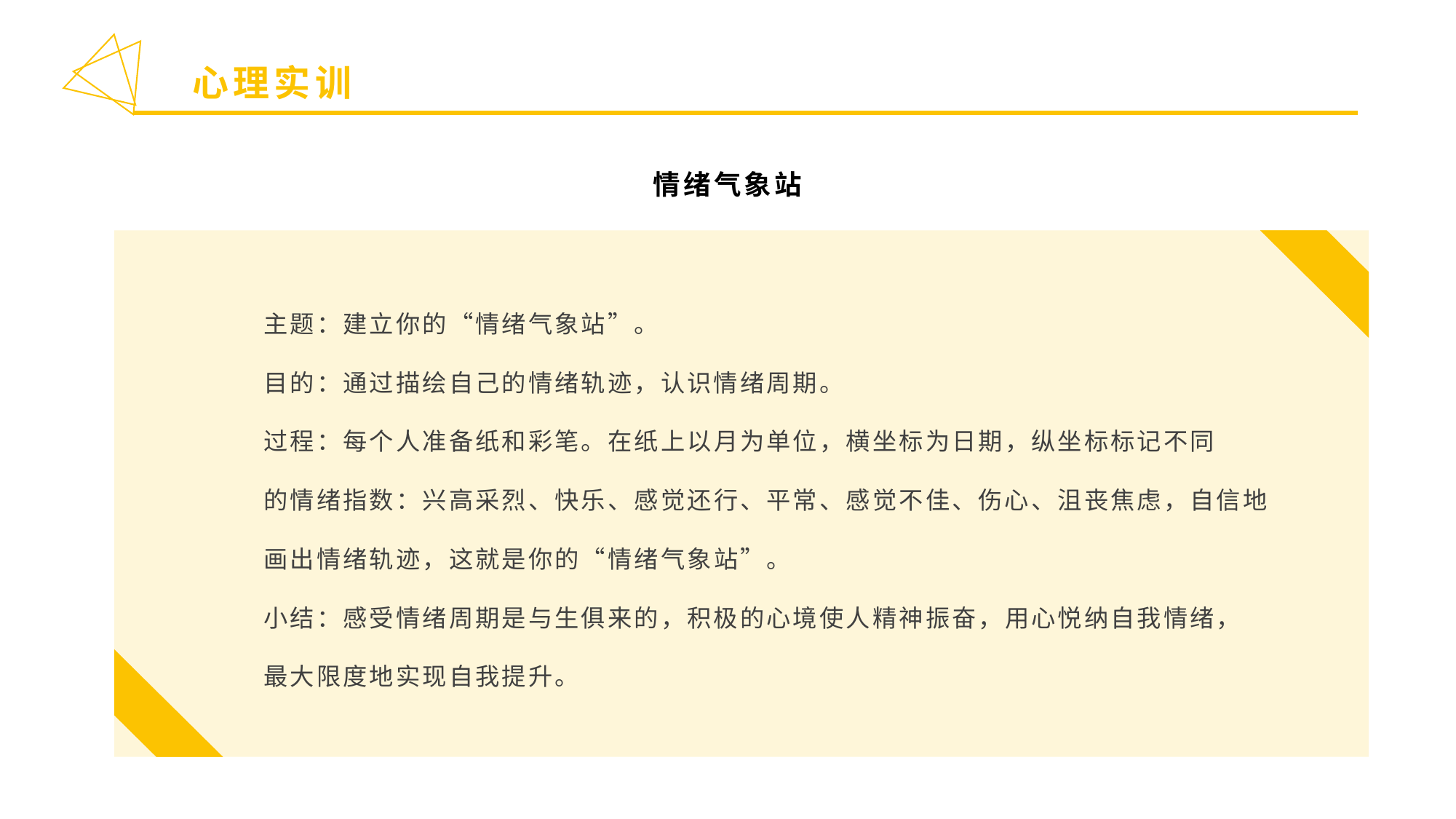

心理实训
情绪气象站

主题：建立你的“情绪气象站”。
目的：通过描绘自己的情绪轨迹，认识情绪周期。
过程：每个人准备纸和彩笔。在纸上以月为单位，横坐标为日期，纵坐标标记不同
的情绪指数：兴高采烈、快乐、感觉还行、平常、感觉不佳、伤心、沮丧焦虑，自信地
画出情绪轨迹，这就是你的“情绪气象站”。
小结：感受情绪周期是与生俱来的，积极的心境使人精神振奋，用心悦纳自我情绪，
最大限度地实现自我提升。